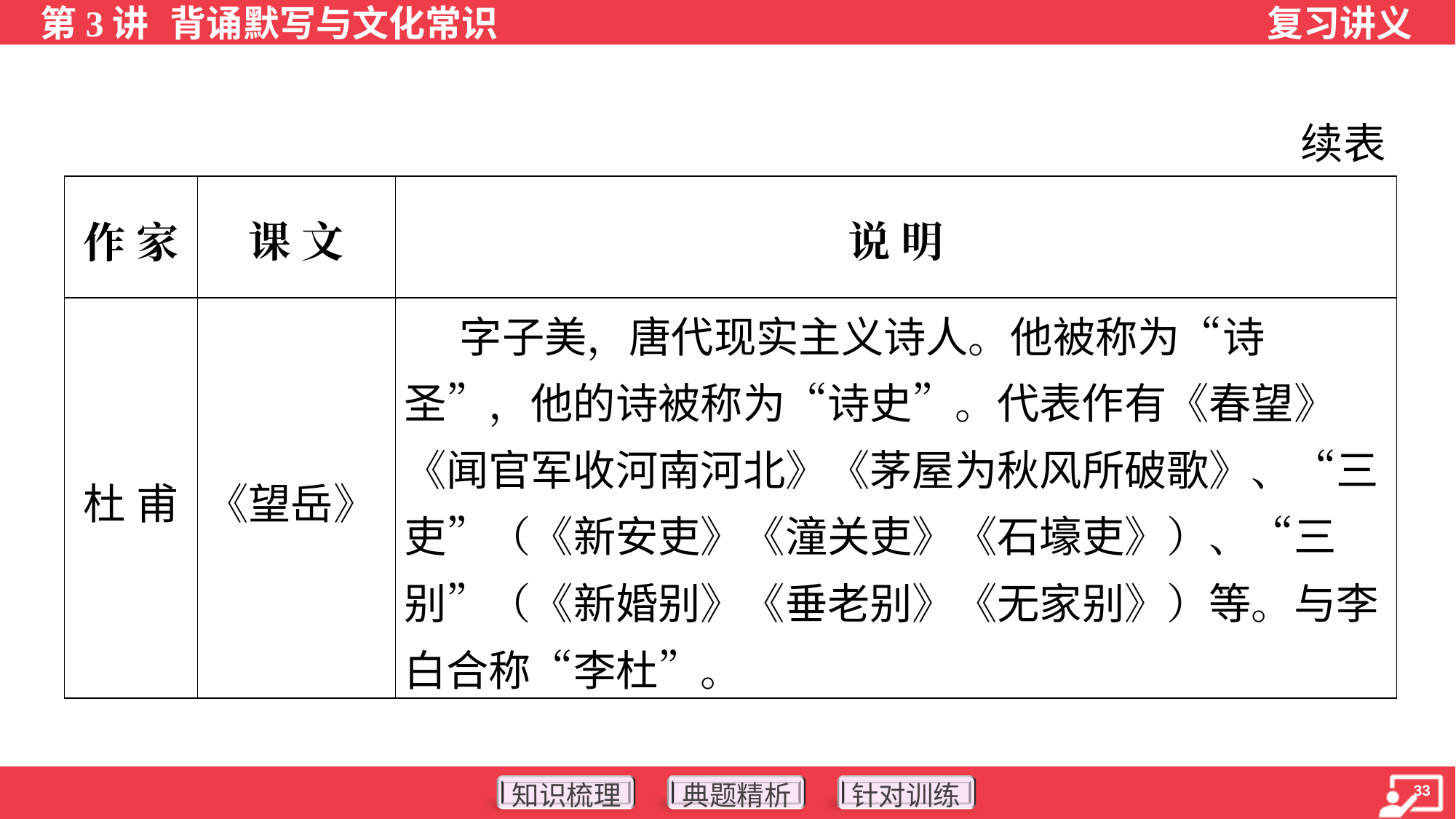

续表
| 作 家 | 课 文 | 说 明 |
| --- | --- | --- |
| 杜 甫 | 《望岳》 | 字子美，唐代现实主义诗人。他被称为“诗圣”，他的诗被称为“诗史”。代表作有《春望》《闻官军收河南河北》《茅屋为秋风所破歌》、“三吏”（《新安吏》《潼关吏》《石壕吏》）、“三别”（《新婚别》《垂老别》《无家别》）等。与李白合称“李杜”。 |